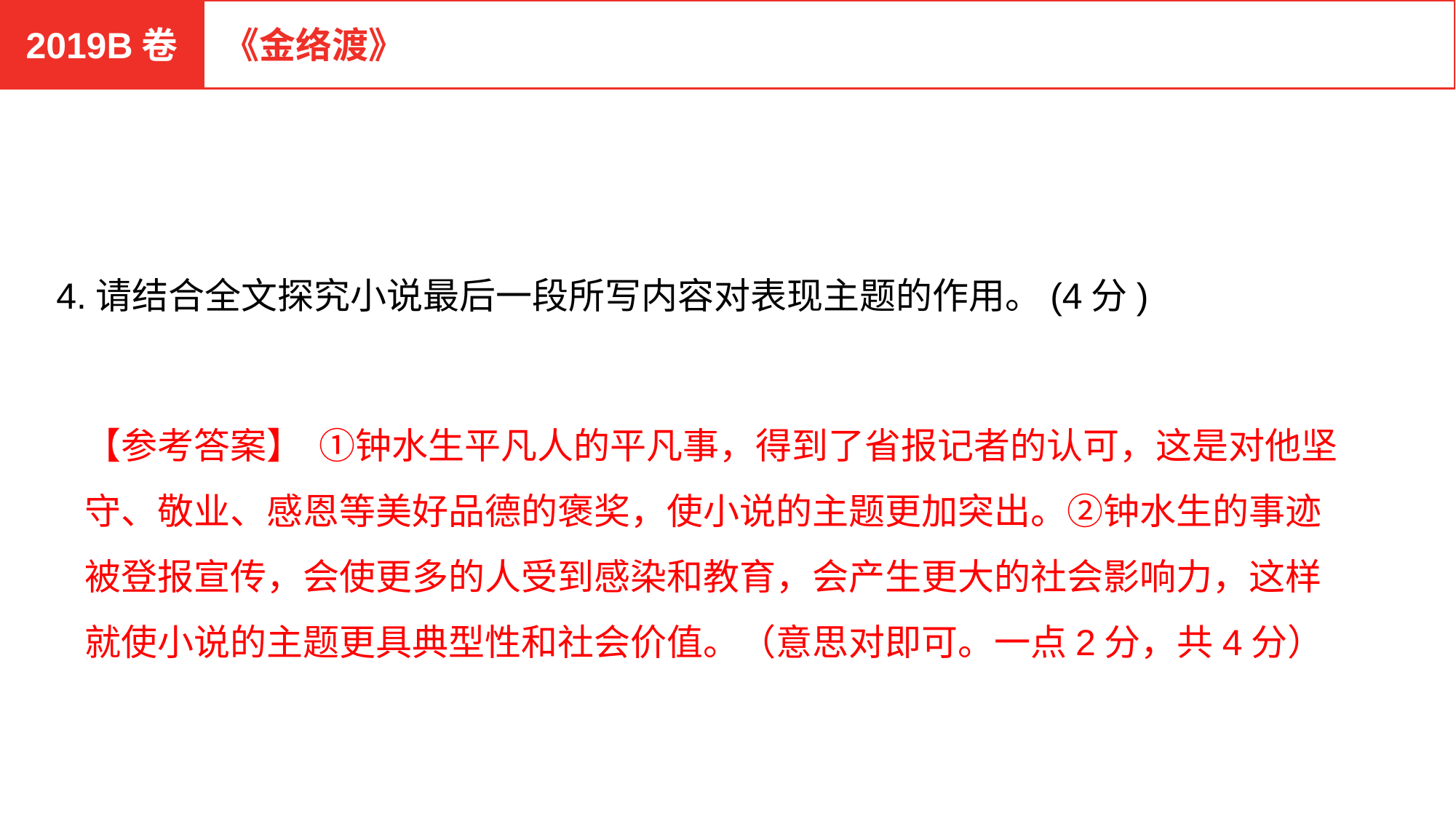

2019B卷
《金络渡》
4.请结合全文探究小说最后一段所写内容对表现主题的作用。(4分)
【参考答案】  ①钟水生平凡人的平凡事，得到了省报记者的认可，这是对他坚守、敬业、感恩等美好品德的褒奖，使小说的主题更加突出。②钟水生的事迹被登报宣传，会使更多的人受到感染和教育，会产生更大的社会影响力，这样就使小说的主题更具典型性和社会价值。（意思对即可。一点2分，共4分）